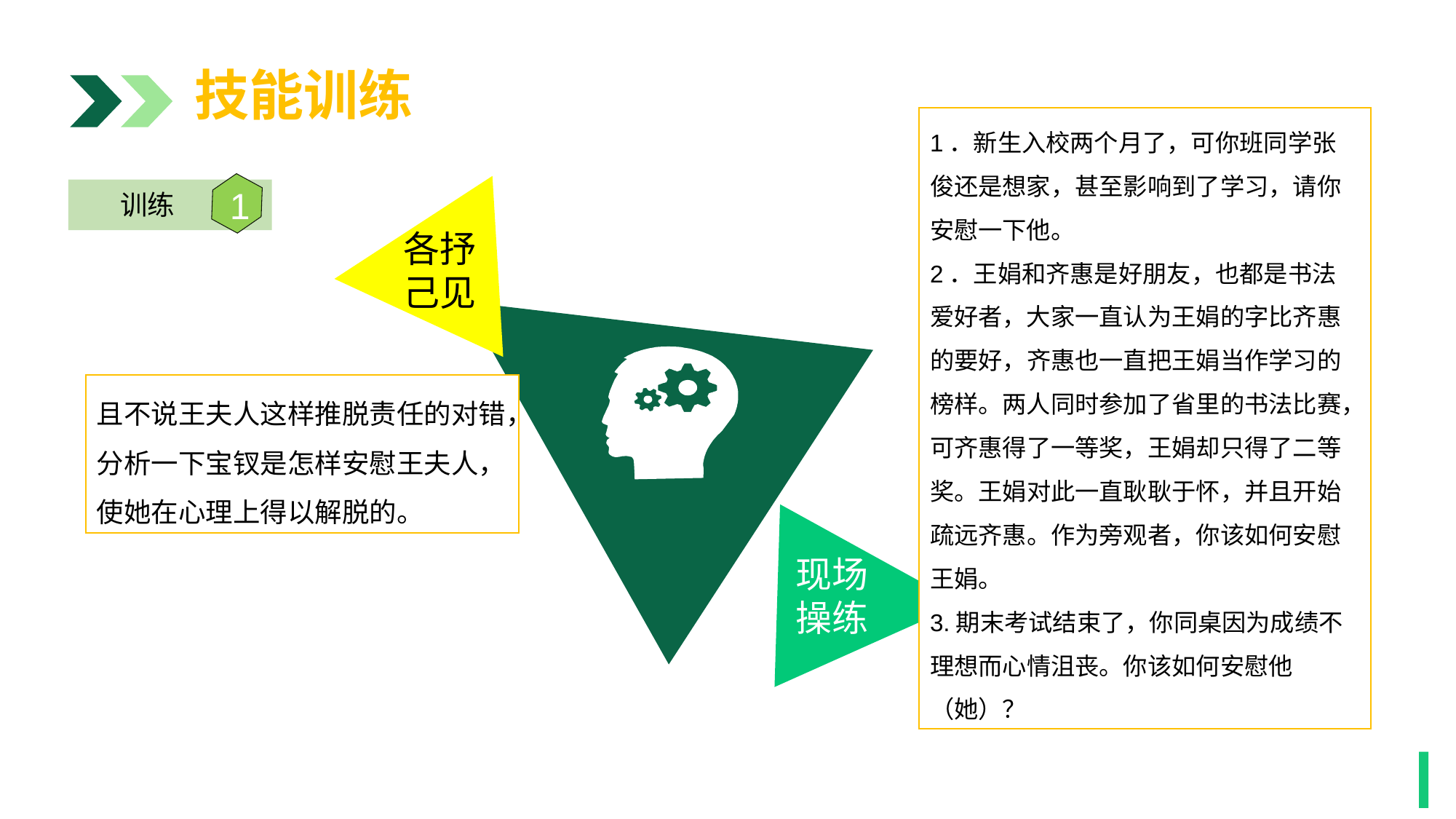

技能训练

1．新生入校两个月了，可你班同学张俊还是想家，甚至影响到了学习，请你安慰一下他。
2．王娟和齐惠是好朋友，也都是书法爱好者，大家一直认为王娟的字比齐惠的要好，齐惠也一直把王娟当作学习的榜样。两人同时参加了省里的书法比赛，可齐惠得了一等奖，王娟却只得了二等奖。王娟对此一直耿耿于怀，并且开始疏远齐惠。作为旁观者，你该如何安慰王娟。
3.期末考试结束了，你同桌因为成绩不理想而心情沮丧。你该如何安慰他（她）？

各抒
己见
1

训练

且不说王夫人这样推脱责任的对错，分析一下宝钗是怎样安慰王夫人，使她在心理上得以解脱的。

现场
操练
6